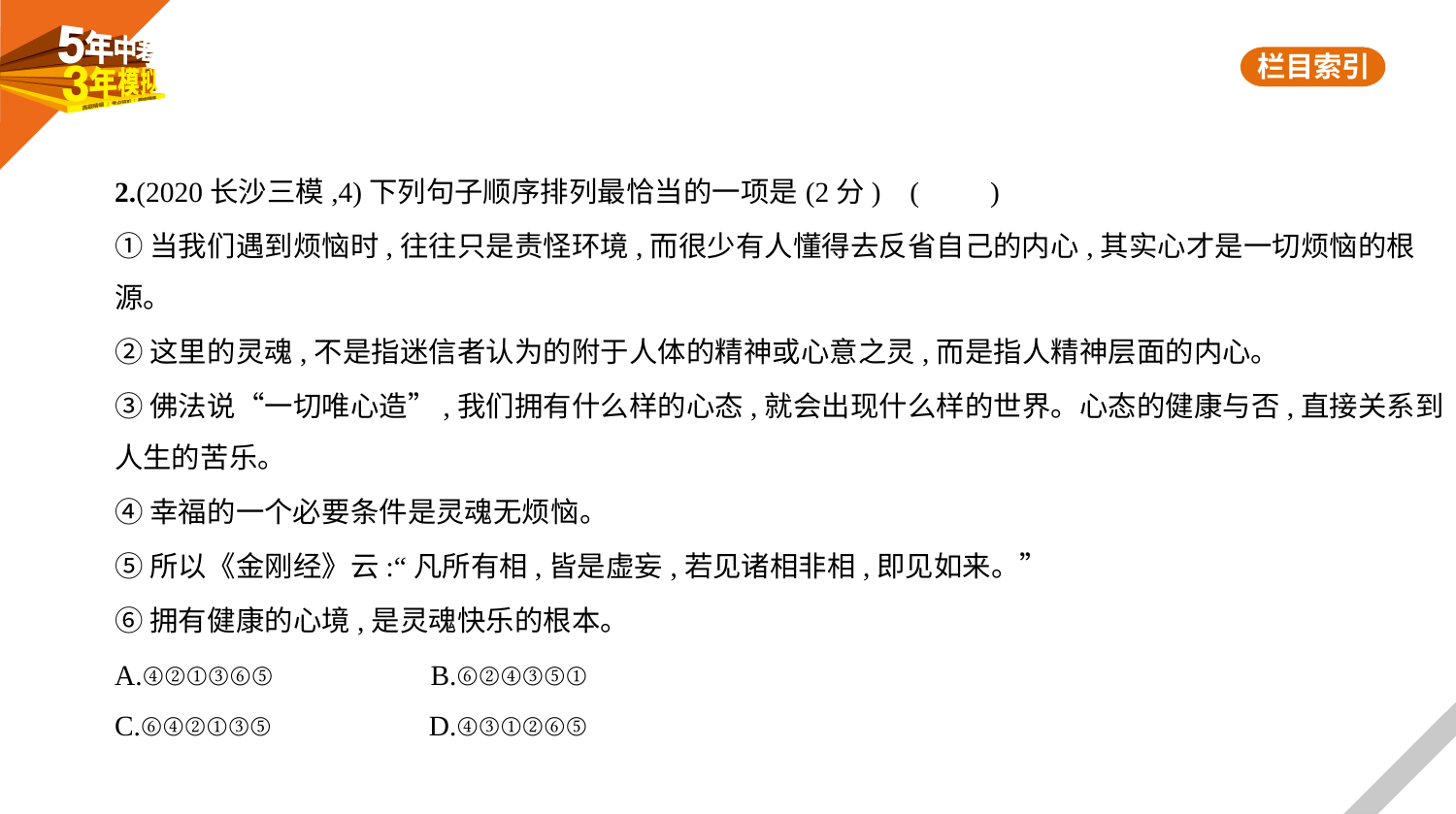

2.(2020长沙三模,4)下列句子顺序排列最恰当的一项是(2分) (　　)
①当我们遇到烦恼时,往往只是责怪环境,而很少有人懂得去反省自己的内心,其实心才是一切烦恼的根
源。
②这里的灵魂,不是指迷信者认为的附于人体的精神或心意之灵,而是指人精神层面的内心。
③佛法说“一切唯心造”,我们拥有什么样的心态,就会出现什么样的世界。心态的健康与否,直接关系到
人生的苦乐。
④幸福的一个必要条件是灵魂无烦恼。
⑤所以《金刚经》云:“凡所有相,皆是虚妄,若见诸相非相,即见如来。”
⑥拥有健康的心境,是灵魂快乐的根本。
A.④②①③⑥⑤　　　　　B.⑥②④③⑤①
C.⑥④②①③⑤　　　　　D.④③①②⑥⑤